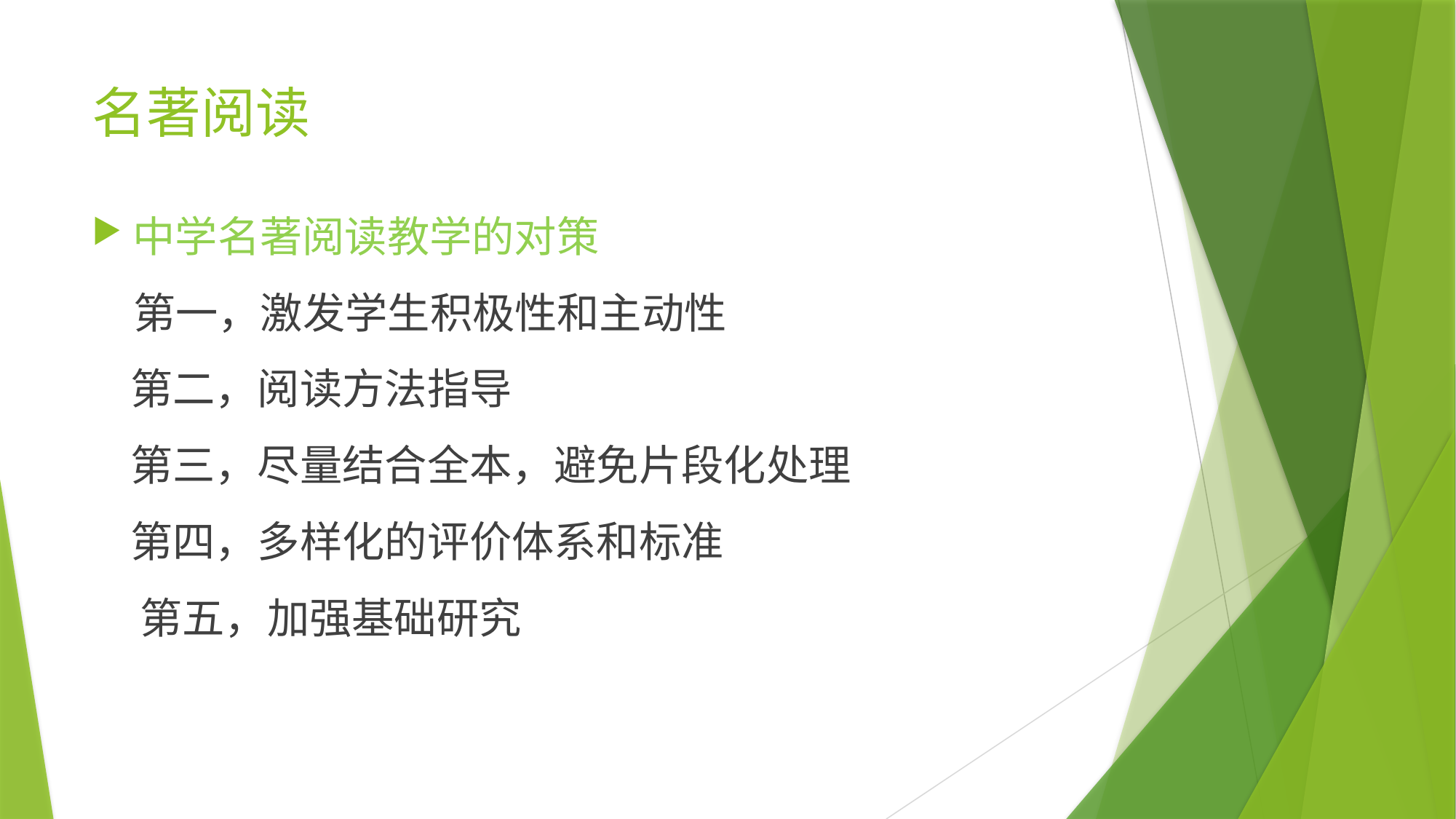

# 名著阅读
中学名著阅读教学的对策
    第一，激发学生积极性和主动性
   第二，阅读方法指导
   第三，尽量结合全本，避免片段化处理
   第四，多样化的评价体系和标准
    第五，加强基础研究